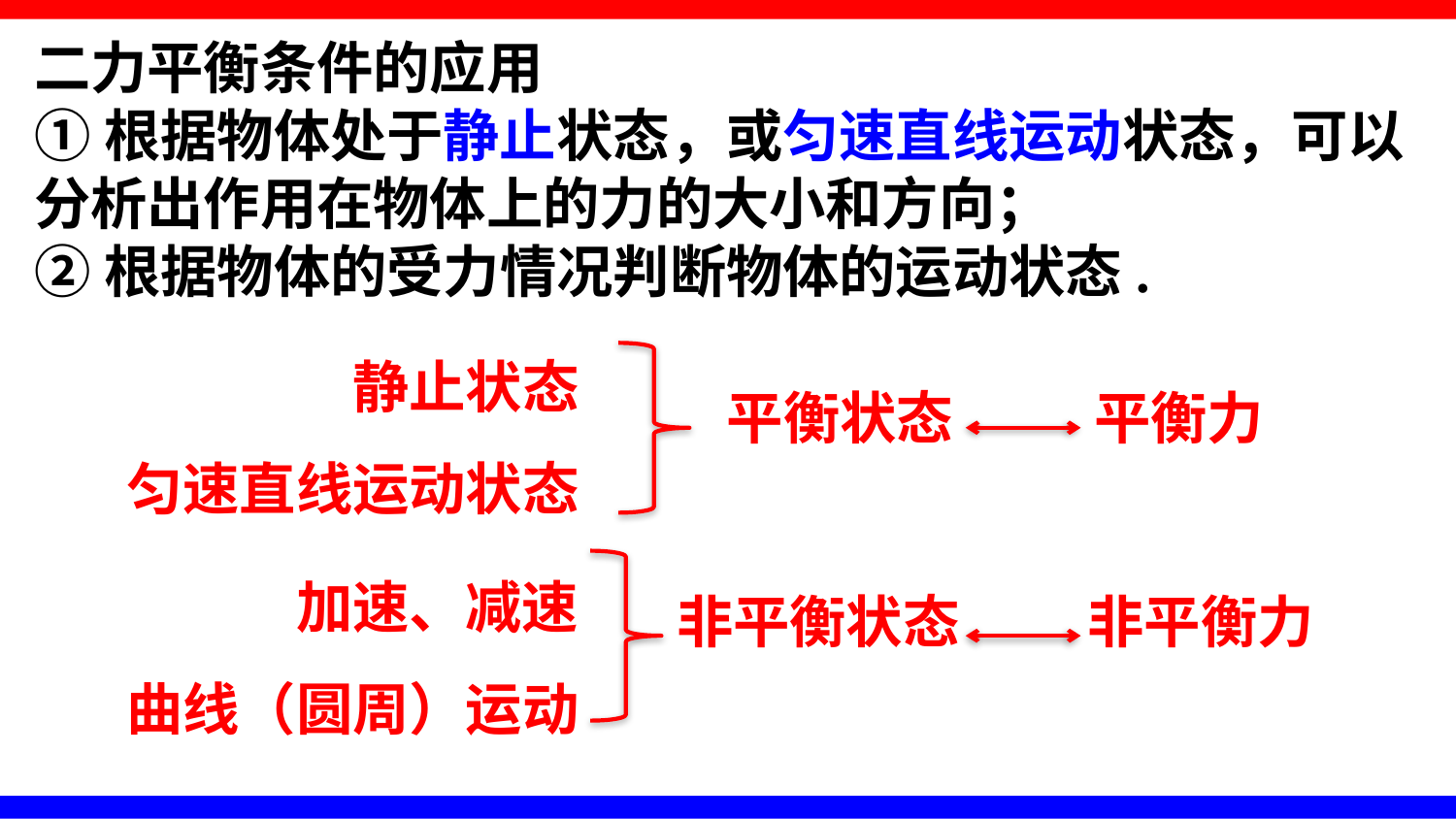

二力平衡条件的应用
①根据物体处于静止状态，或匀速直线运动状态，可以分析出作用在物体上的力的大小和方向；
②根据物体的受力情况判断物体的运动状态.

平衡状态           平衡力
非平衡状态          非平衡力

静止状态
匀速直线运动状态

加速、减速
曲线（圆周）运动